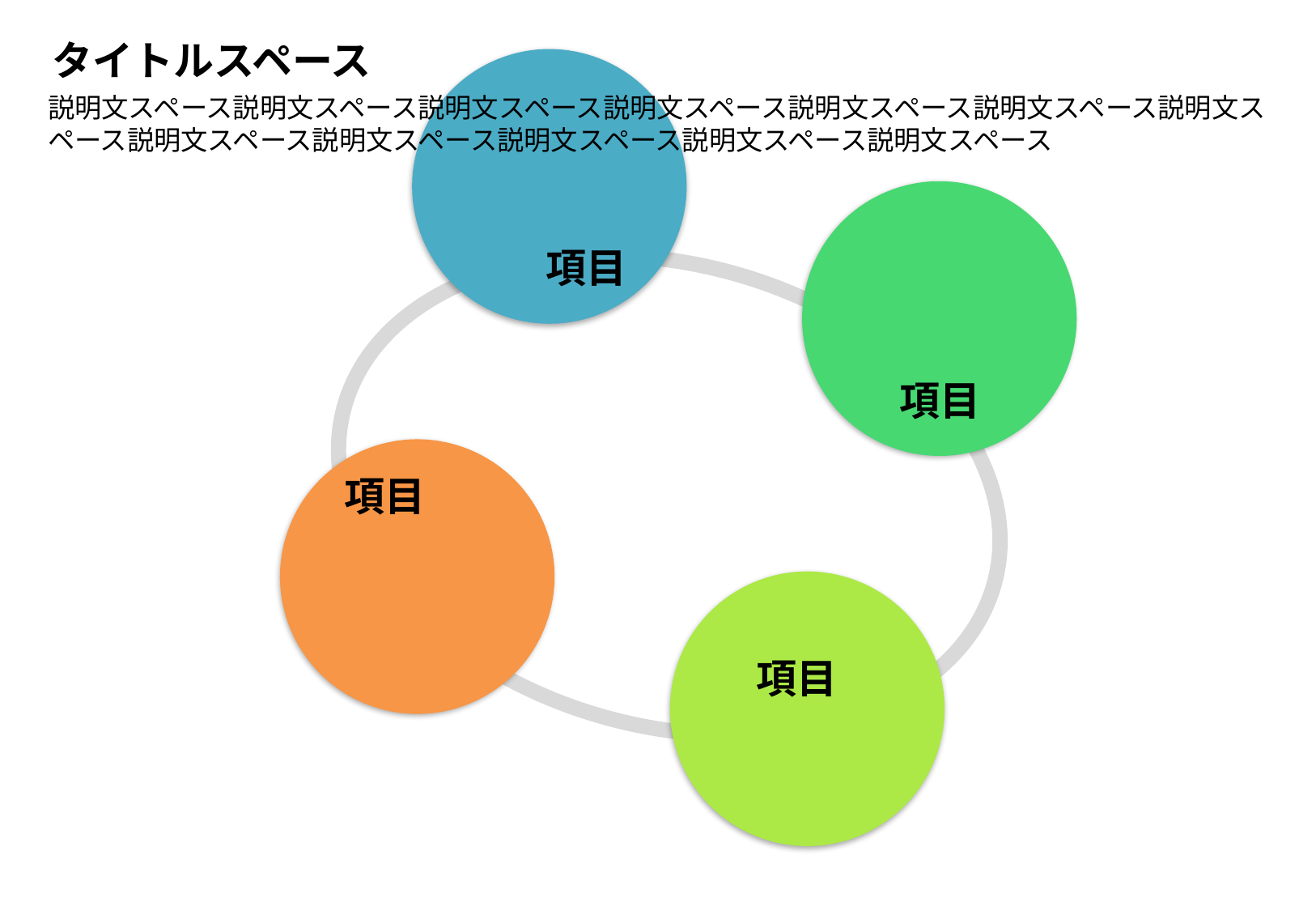

タイトルスペース
説明文スペース説明文スペース説明文スペース説明文スペース説明文スペース説明文スペース説明文スペース説明文スペース説明文スペース説明文スペース説明文スペース説明文スペース
項目

項目
項目
項目